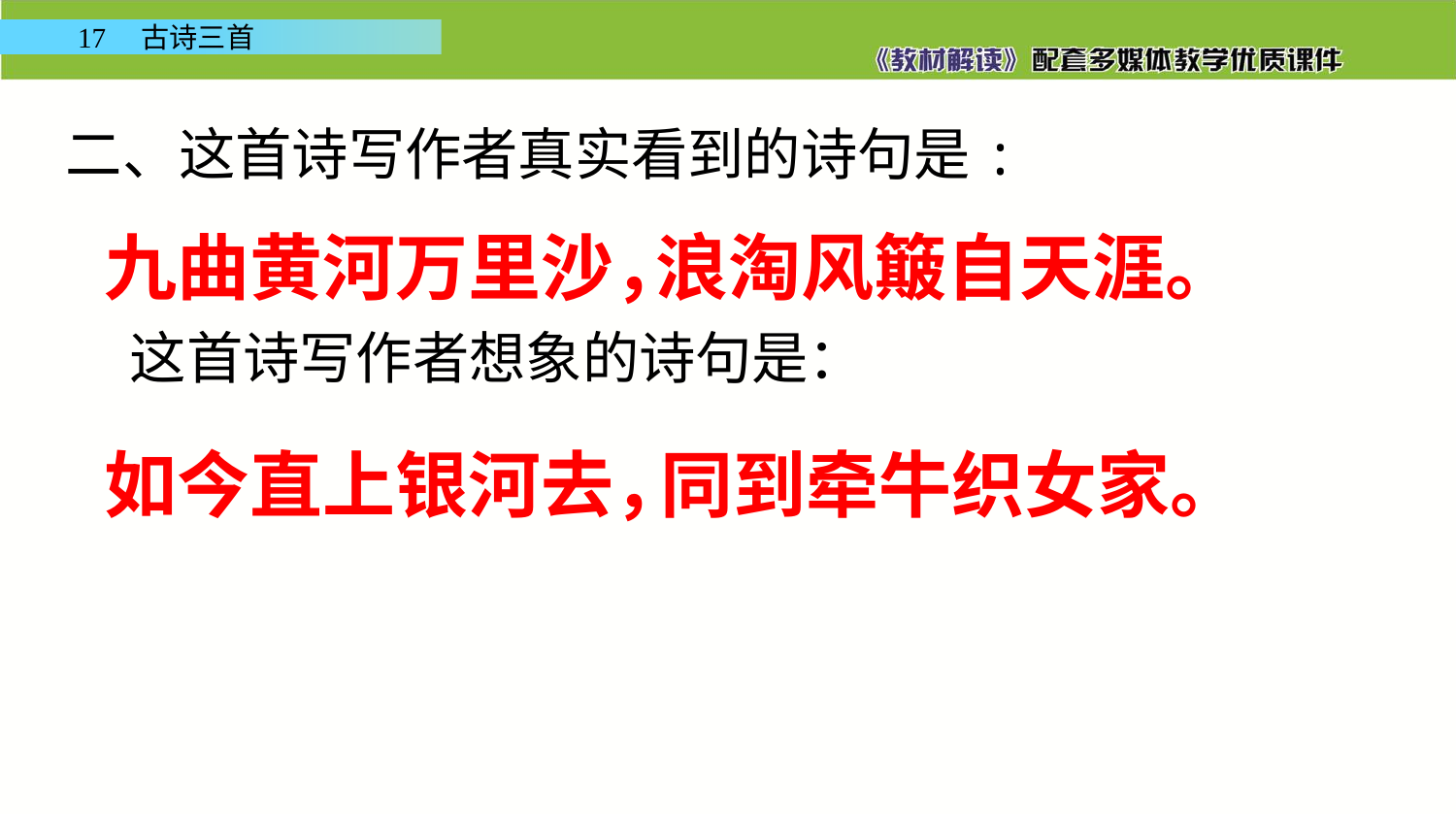

二、这首诗写作者真实看到的诗句是:

    这首诗写作者想象的诗句是：
九曲黄河万里沙，
浪淘风簸自天涯。
如今直上银河去，
同到牵牛织女家。